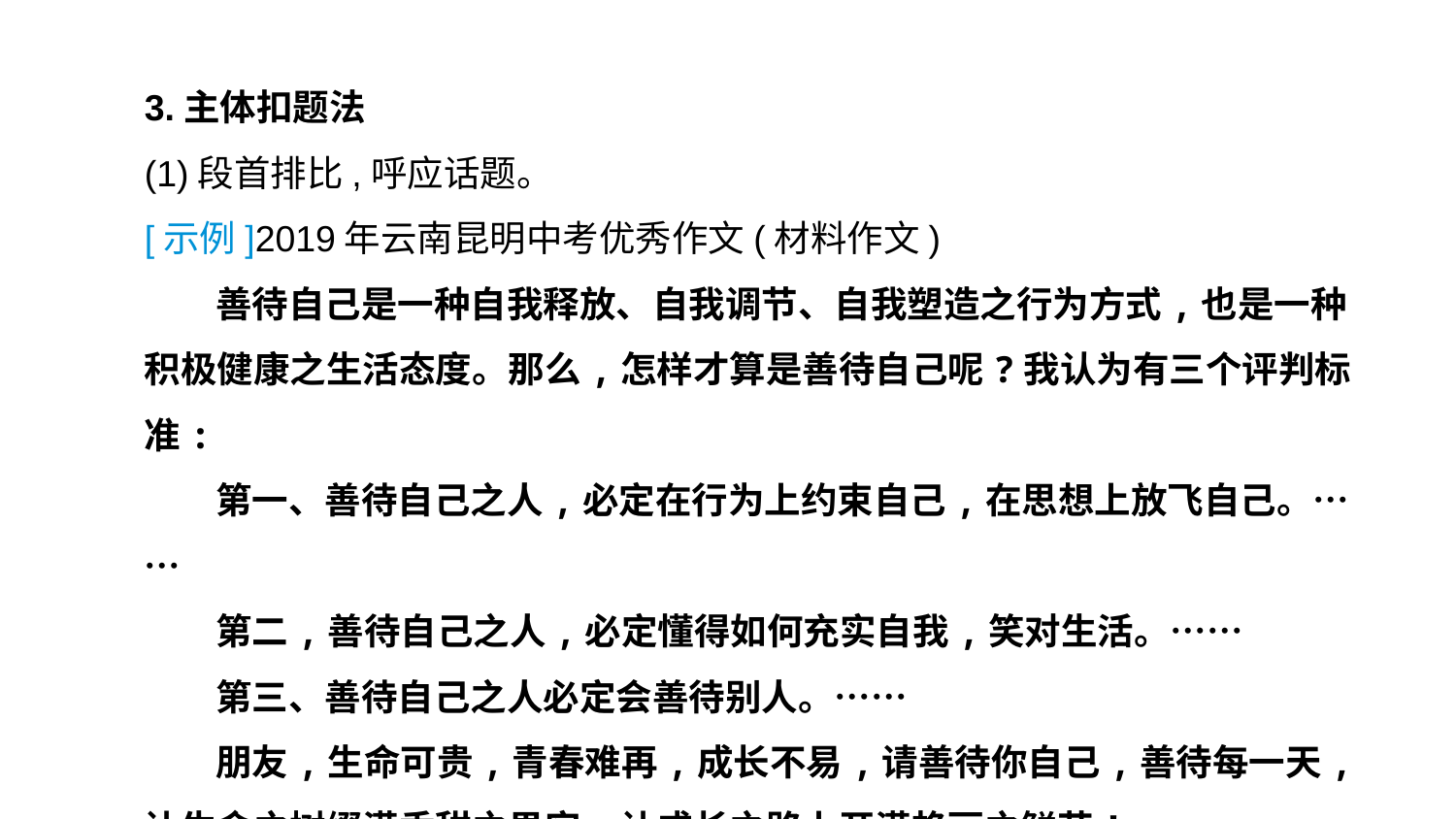

3.主体扣题法
(1)段首排比,呼应话题。
[示例]2019年云南昆明中考优秀作文(材料作文)
善待自己是一种自我释放、自我调节、自我塑造之行为方式,也是一种积极健康之生活态度。那么,怎样才算是善待自己呢?我认为有三个评判标准:
第一、善待自己之人,必定在行为上约束自己,在思想上放飞自己。……
第二,善待自己之人,必定懂得如何充实自我,笑对生活。……
第三、善待自己之人必定会善待别人。……
朋友,生命可贵,青春难再,成长不易,请善待你自己,善待每一天,让生命之树缀满香甜之果实,让成长之路上开满艳丽之鲜花!